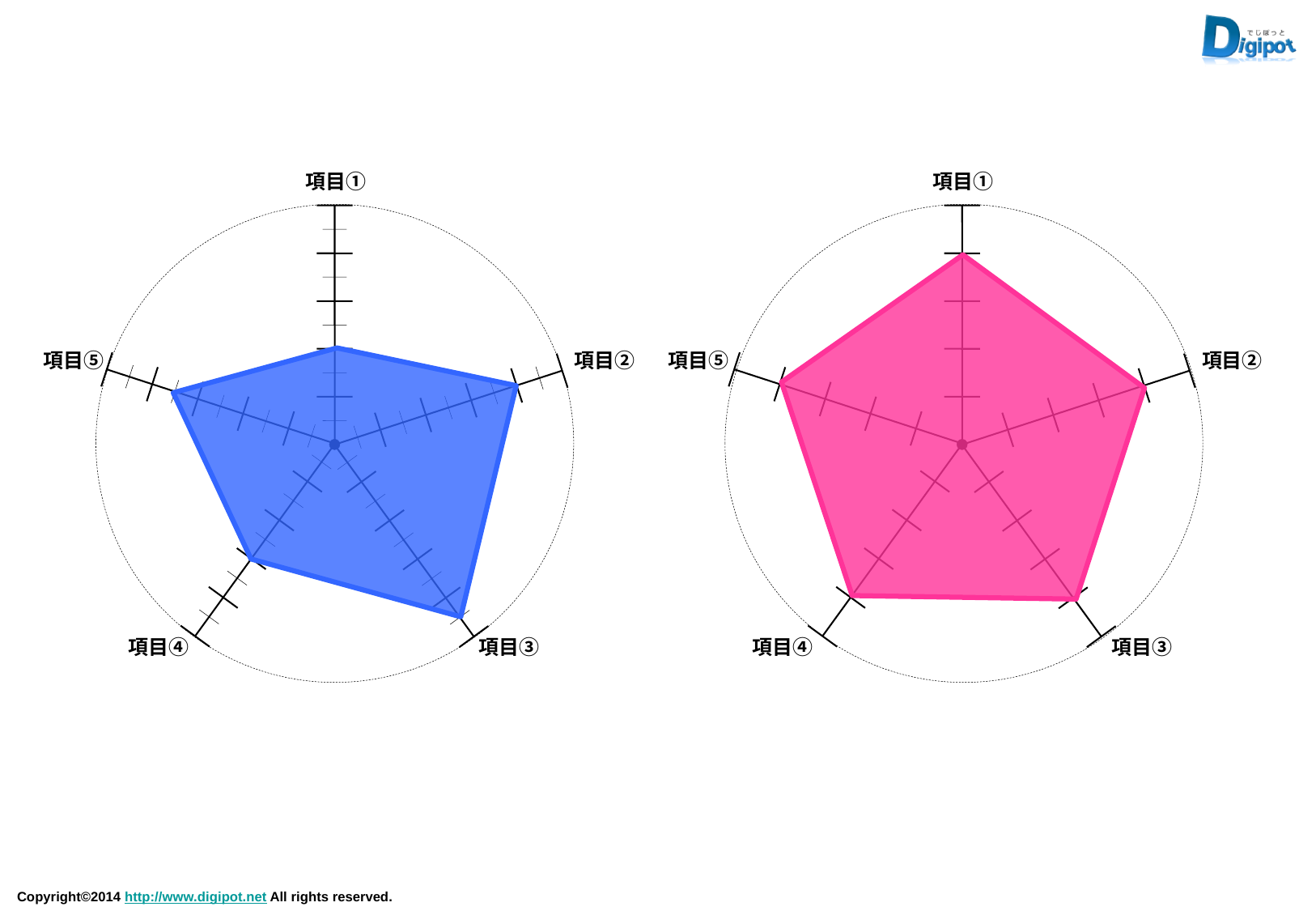

項目①
項目①

項目⑤
項目②
項目⑤
項目②

項目④
項目③
項目④
項目③